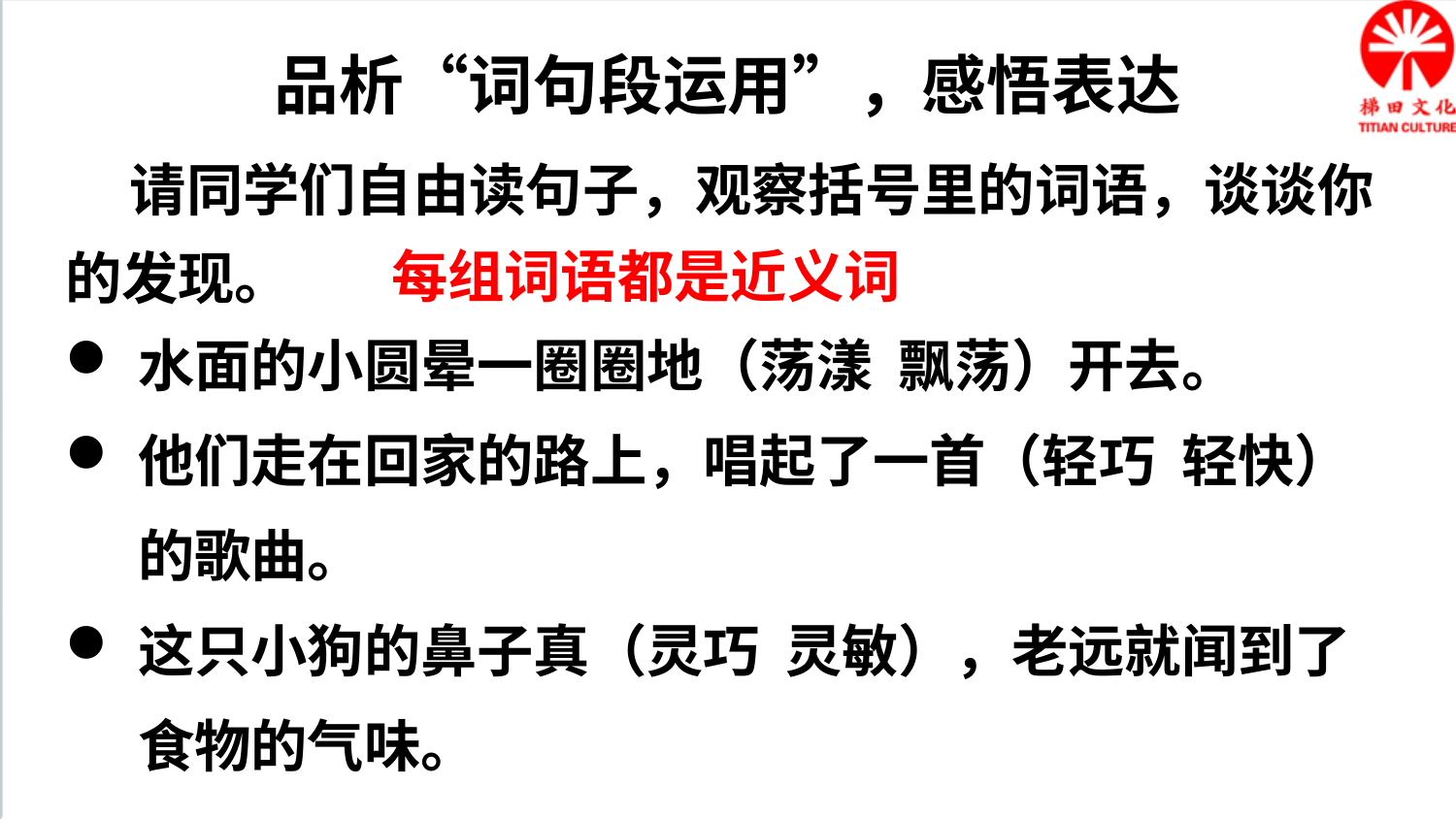

品析“词句段运用”，感悟表达
    请同学们自由读句子，观察括号里的词语，谈谈你的发现。
每组词语都是近义词
水面的小圆晕一圈圈地（荡漾  飘荡）开去。
他们走在回家的路上，唱起了一首（轻巧  轻快）的歌曲。
这只小狗的鼻子真（灵巧  灵敏），老远就闻到了食物的气味。